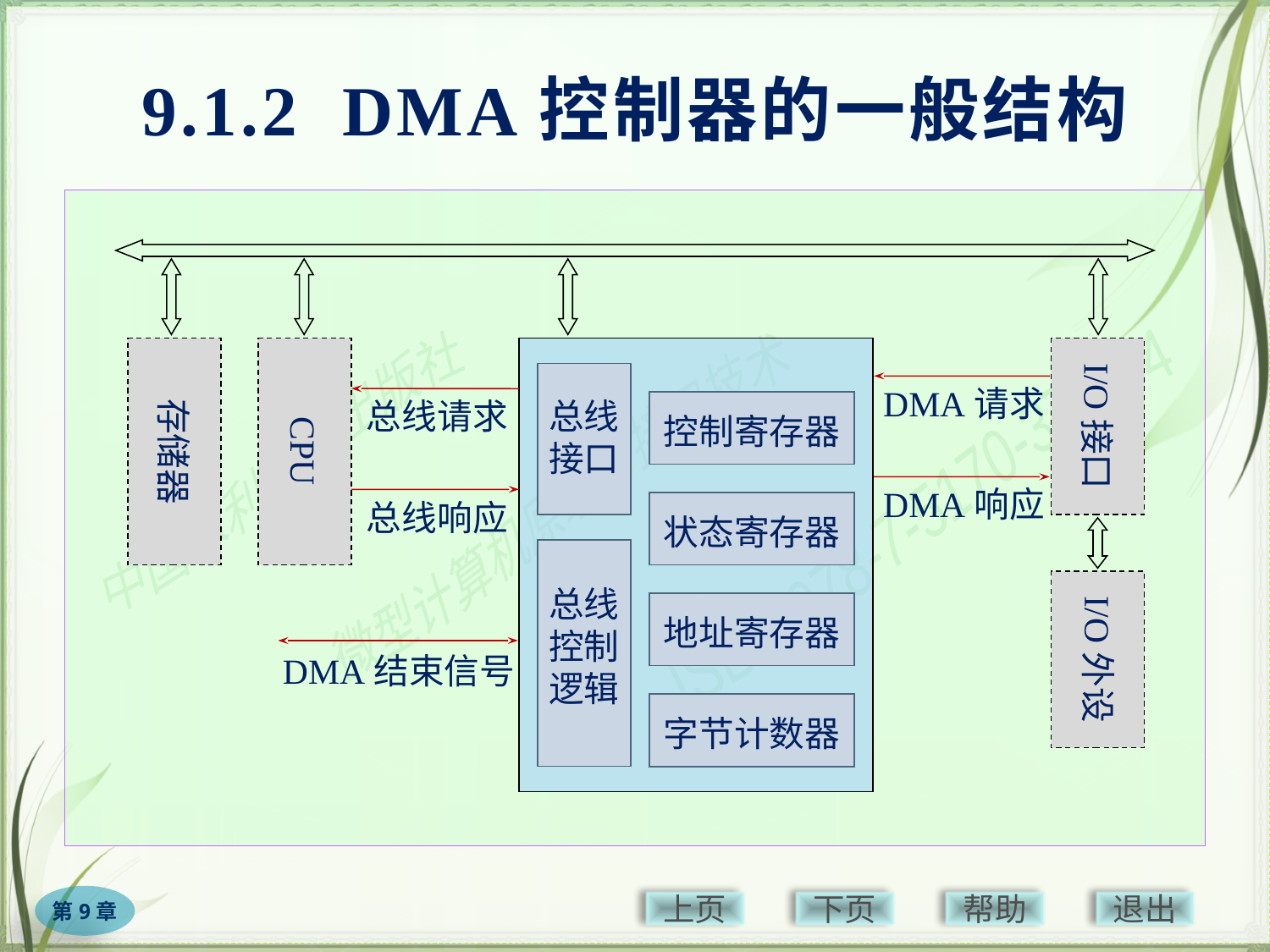

# 9.1.2  DMA控制器的一般结构

I/O接口

DMA请求
存储器
CPU

总线请求
总线
接口

控制寄存器

DMA响应
总线响应
状态寄存器

总线
控制
逻辑

I/O外设

地址寄存器

DMA结束信号
字节计数器